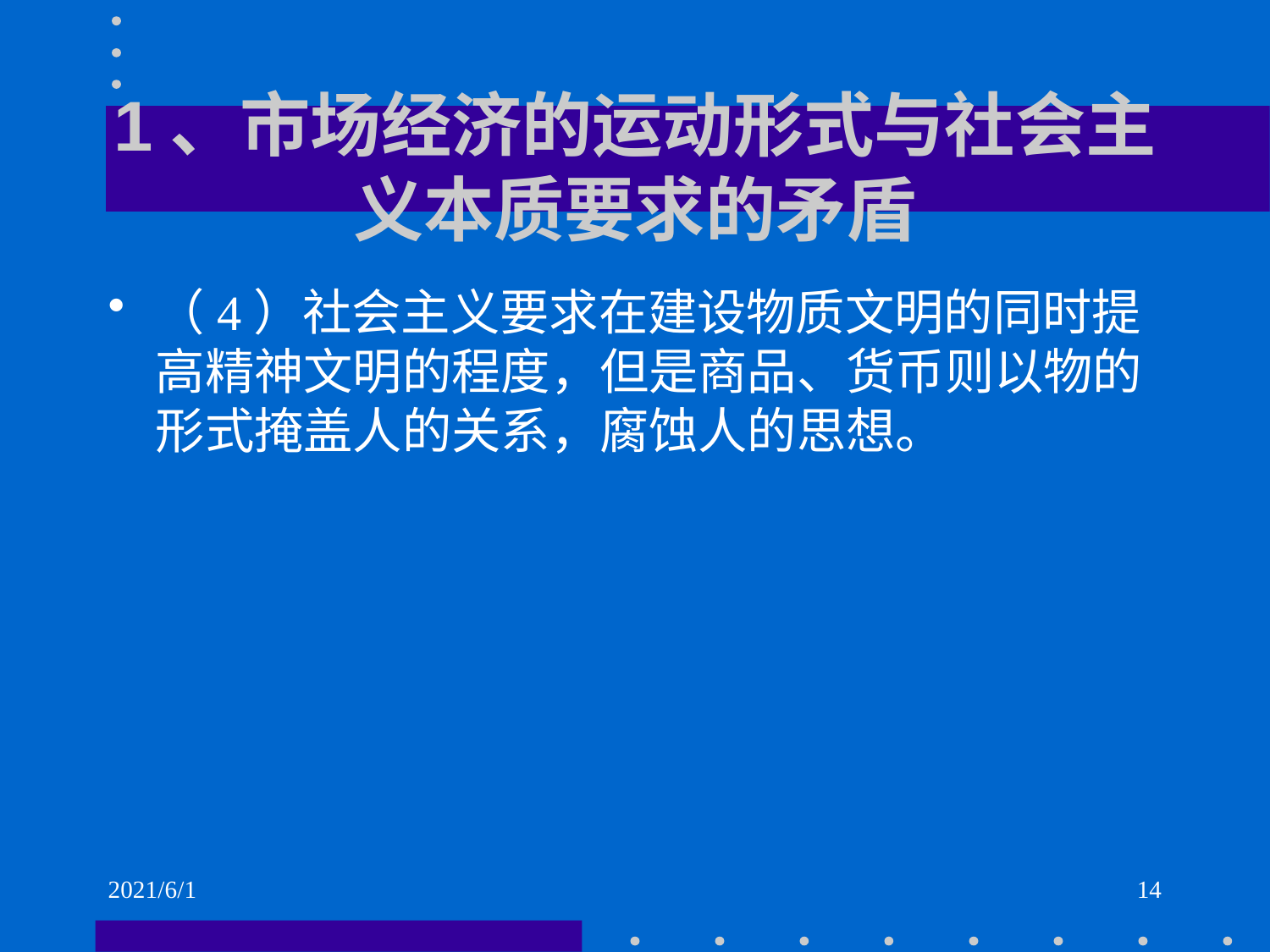

# 1、市场经济的运动形式与社会主义本质要求的矛盾
（4）社会主义要求在建设物质文明的同时提高精神文明的程度，但是商品、货币则以物的形式掩盖人的关系，腐蚀人的思想。
2021/6/1
14